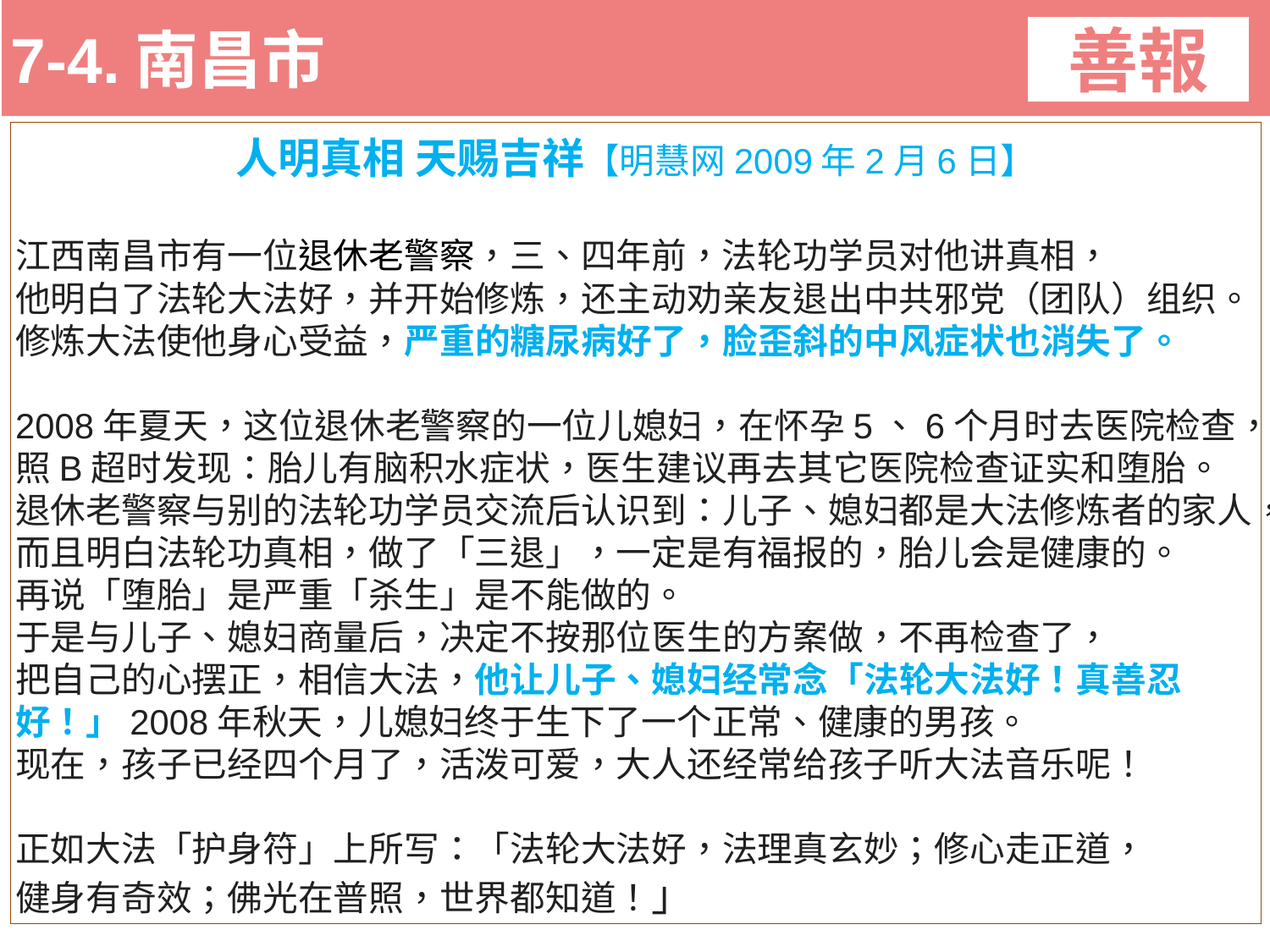

7-4.南昌市
善報
11-3. XX市官員惡報實例
人明真相 天赐吉祥【明慧网2009年2月6日】

江西南昌市有一位退休老警察，三、四年前，法轮功学员对他讲真相，
他明白了法轮大法好，并开始修炼，还主动劝亲友退出中共邪党（团队）组织。修炼大法使他身心受益，严重的糖尿病好了，脸歪斜的中风症状也消失了。

2008年夏天，这位退休老警察的一位儿媳妇，在怀孕5、6个月时去医院检查，照B超时发现：胎儿有脑积水症状，医生建议再去其它医院检查证实和堕胎。
退休老警察与别的法轮功学员交流后认识到：儿子、媳妇都是大法修炼者的家人，而且明白法轮功真相，做了「三退」，一定是有福报的，胎儿会是健康的。
再说「堕胎」是严重「杀生」是不能做的。
于是与儿子、媳妇商量后，决定不按那位医生的方案做，不再检查了，
把自己的心摆正，相信大法，他让儿子、媳妇经常念「法轮大法好！真善忍好！」2008年秋天，儿媳妇终于生下了一个正常、健康的男孩。
现在，孩子已经四个月了，活泼可爱，大人还经常给孩子听大法音乐呢！

正如大法「护身符」上所写：「法轮大法好，法理真玄妙；修心走正道，
健身有奇效；佛光在普照，世界都知道！」